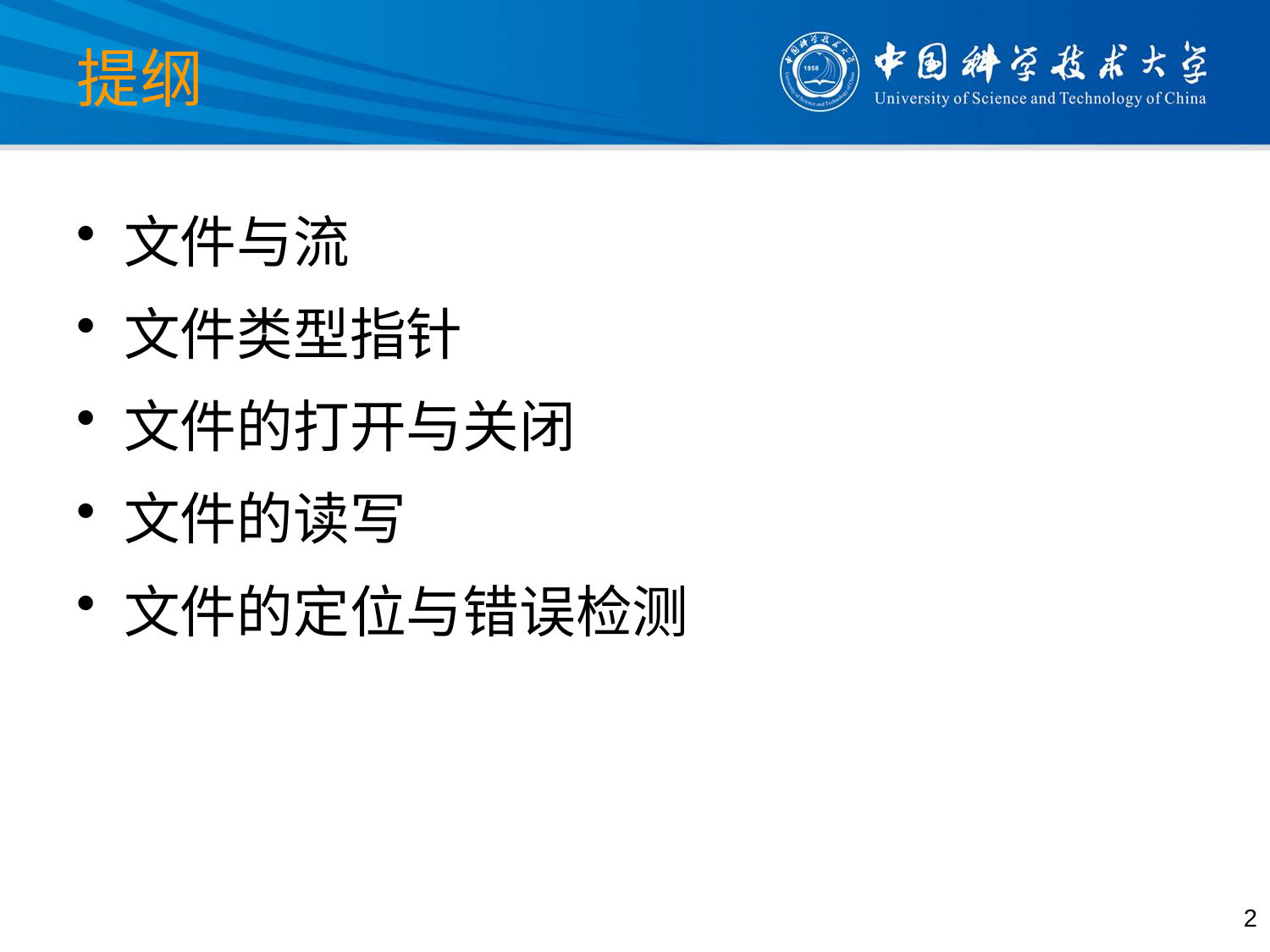

# 提纲
文件与流
文件类型指针
文件的打开与关闭
文件的读写
文件的定位与错误检测
2